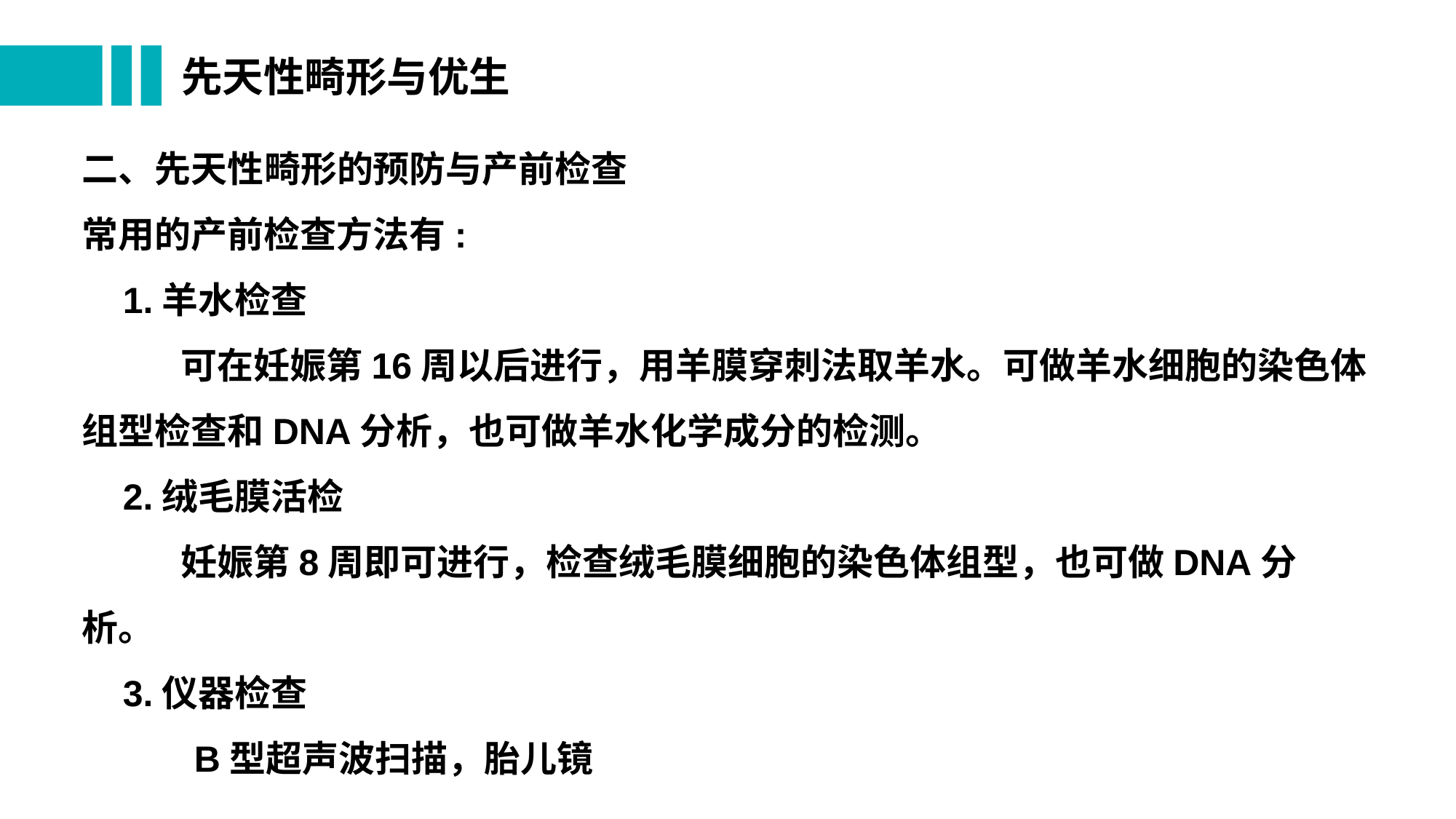

# 先天性畸形与优生

二、先天性畸形的预防与产前检查
常用的产前检查方法有:
    1.羊水检查
           可在妊娠第16周以后进行，用羊膜穿刺法取羊水。可做羊水细胞的染色体组型检查和DNA分析，也可做羊水化学成分的检测。
    2.绒毛膜活检
           妊娠第8周即可进行，检查绒毛膜细胞的染色体组型，也可做DNA分析。
    3.仪器检查
           B型超声波扫描，胎儿镜